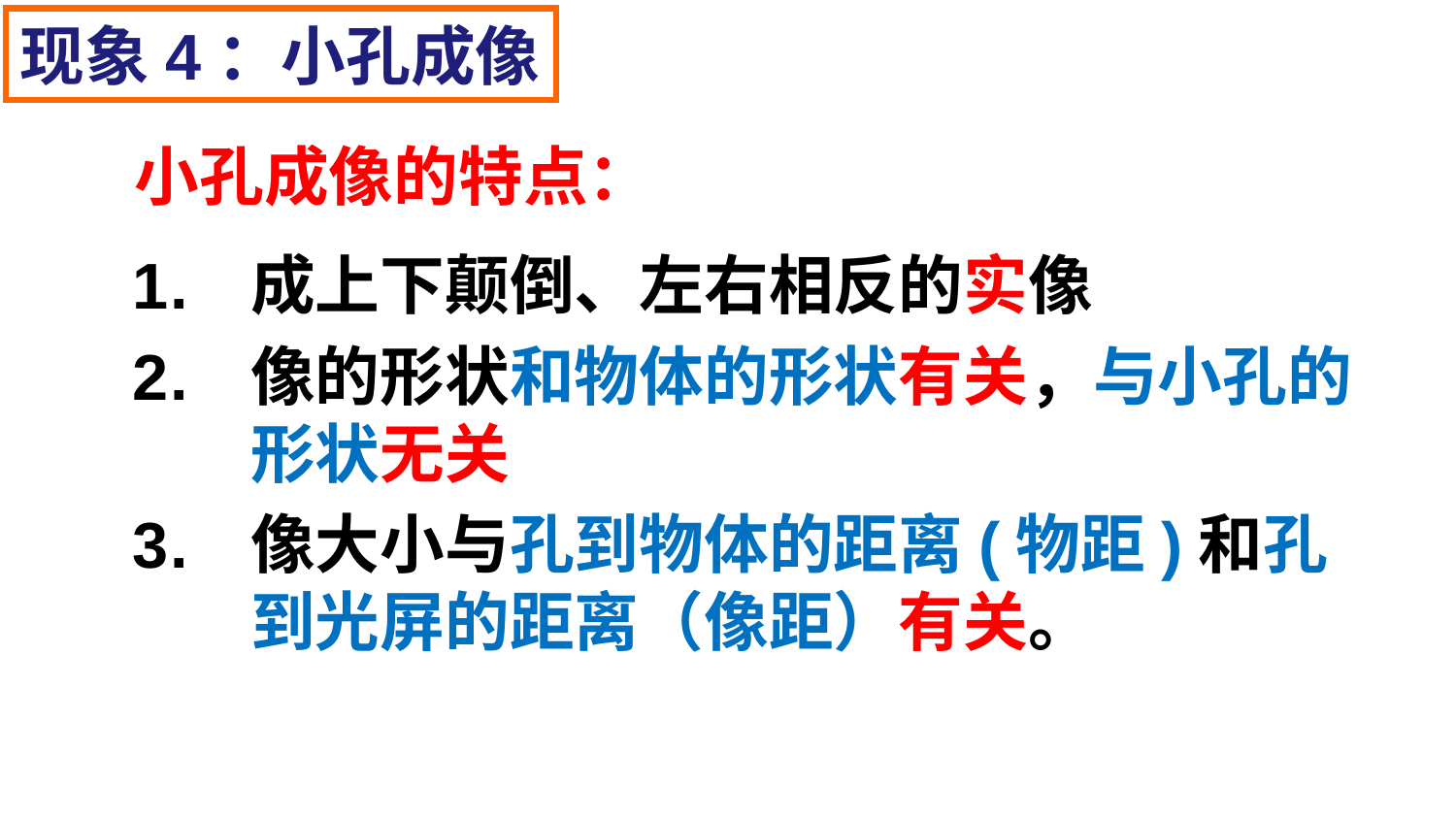

现象4：小孔成像
小孔成像的特点：
成上下颠倒、左右相反的实像
像的形状和物体的形状有关，与小孔的形状无关
像大小与孔到物体的距离(物距)和孔到光屏的距离（像距）有关。